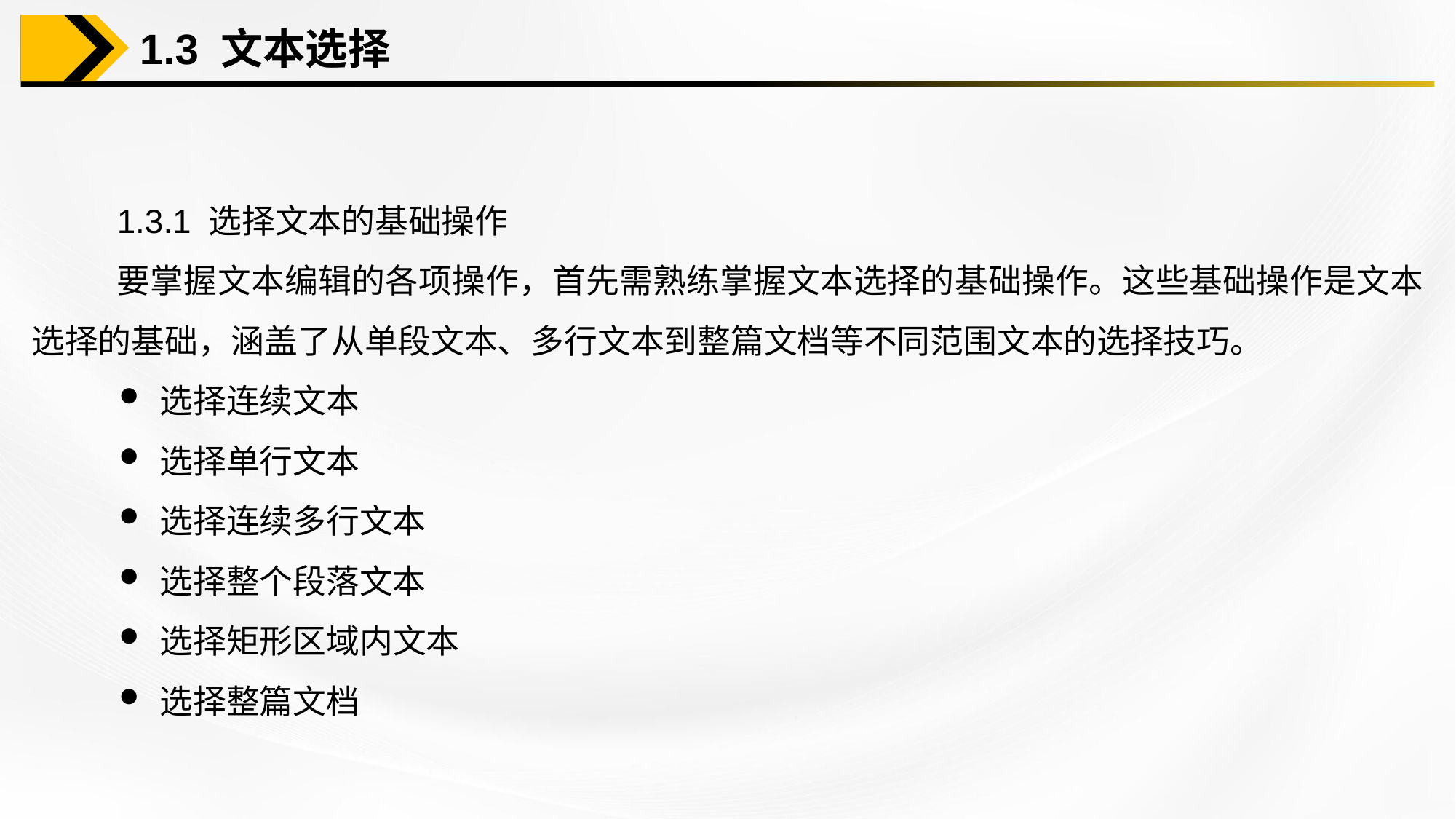

1.3 文本选择
1.3.1 选择文本的基础操作
要掌握文本编辑的各项操作，首先需熟练掌握文本选择的基础操作。这些基础操作是文本选择的基础，涵盖了从单段文本、多行文本到整篇文档等不同范围文本的选择技巧。
选择连续文本
选择单行文本
选择连续多行文本
选择整个段落文本
选择矩形区域内文本
选择整篇文档